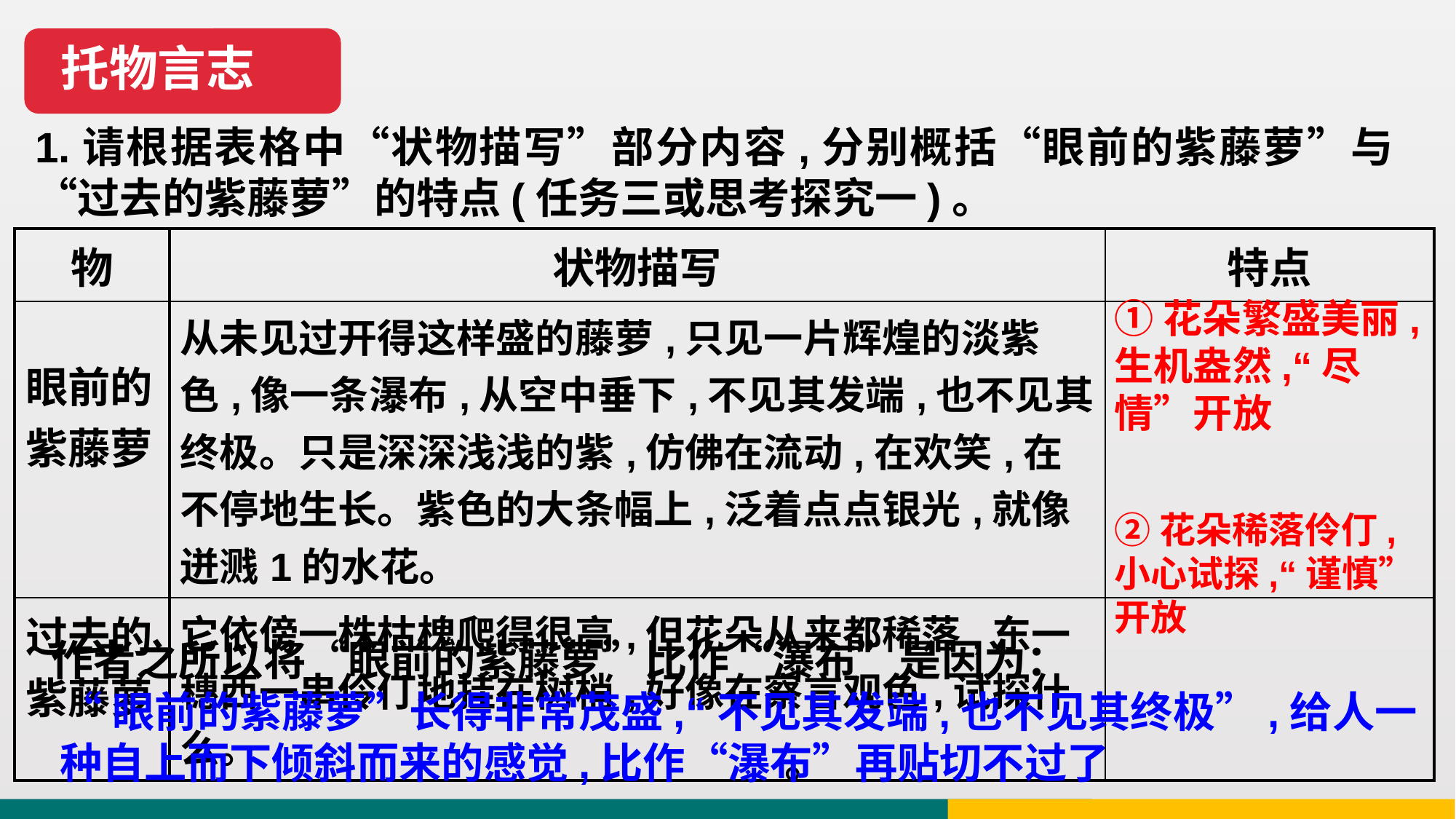

托物言志
1.请根据表格中“状物描写”部分内容,分别概括“眼前的紫藤萝”与“过去的紫藤萝”的特点(任务三或思考探究一)。
| 物 | 状物描写 | 特点 |
| --- | --- | --- |
| 眼前的紫藤萝 | 从未见过开得这样盛的藤萝,只见一片辉煌的淡紫色,像一条瀑布,从空中垂下,不见其发端,也不见其终极。只是深深浅浅的紫,仿佛在流动,在欢笑,在不停地生长。紫色的大条幅上,泛着点点银光,就像迸溅1的水花。 |  |
| 过去的紫藤萝 | 它依傍一株枯槐爬得很高,但花朵从来都稀落,东一穗西一串伶仃地挂在树梢,好像在察言观色,试探什么。 |  |
①花朵繁盛美丽,生机盎然,“尽情”开放
②花朵稀落伶仃,小心试探,“谨慎”开放
作者之所以将“眼前的紫藤萝”比作“瀑布”是因为：

                                                                           。
“眼前的紫藤萝”长得非常茂盛,“不见其发端,也不见其终极”,给人一种自上而下倾斜而来的感觉,比作“瀑布”再贴切不过了